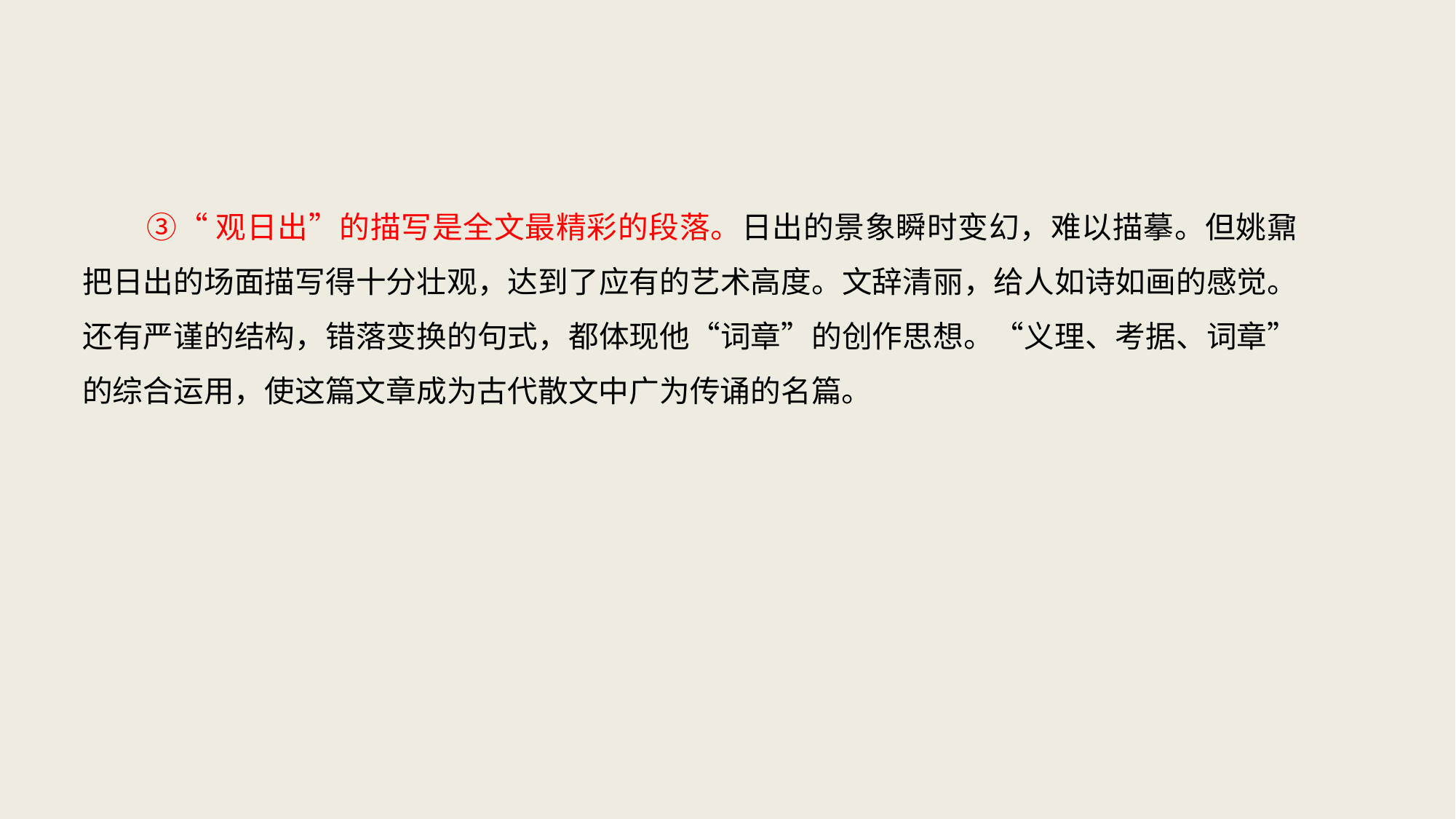

③“观日出”的描写是全文最精彩的段落。日出的景象瞬时变幻，难以描摹。但姚鼐把日出的场面描写得十分壮观，达到了应有的艺术高度。文辞清丽，给人如诗如画的感觉。还有严谨的结构，错落变换的句式，都体现他“词章”的创作思想。“义理、考据、词章”的综合运用，使这篇文章成为古代散文中广为传诵的名篇。